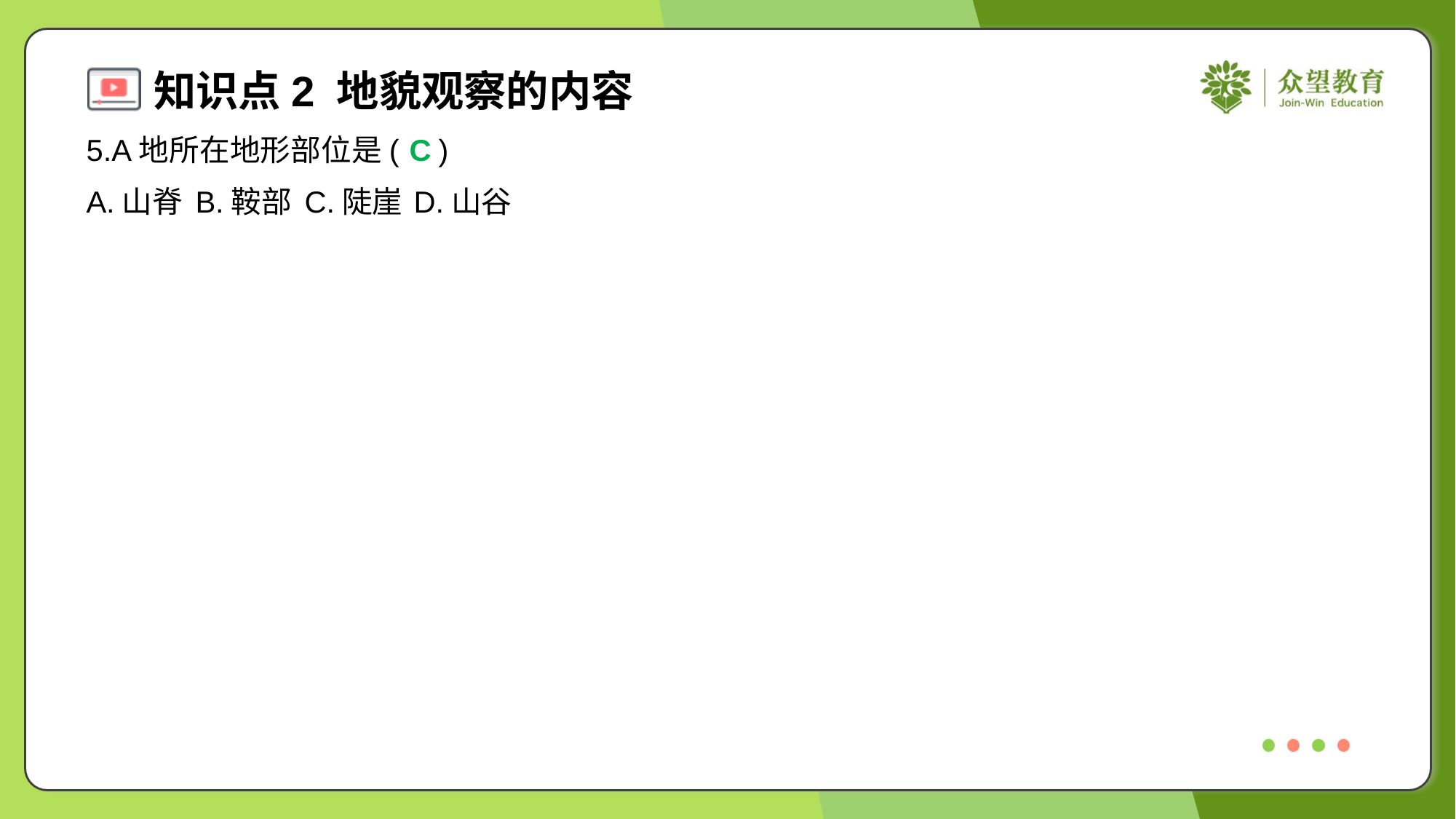

5.A地所在地形部位是(     )
C
A.山脊	B.鞍部	C.陡崖	D.山谷